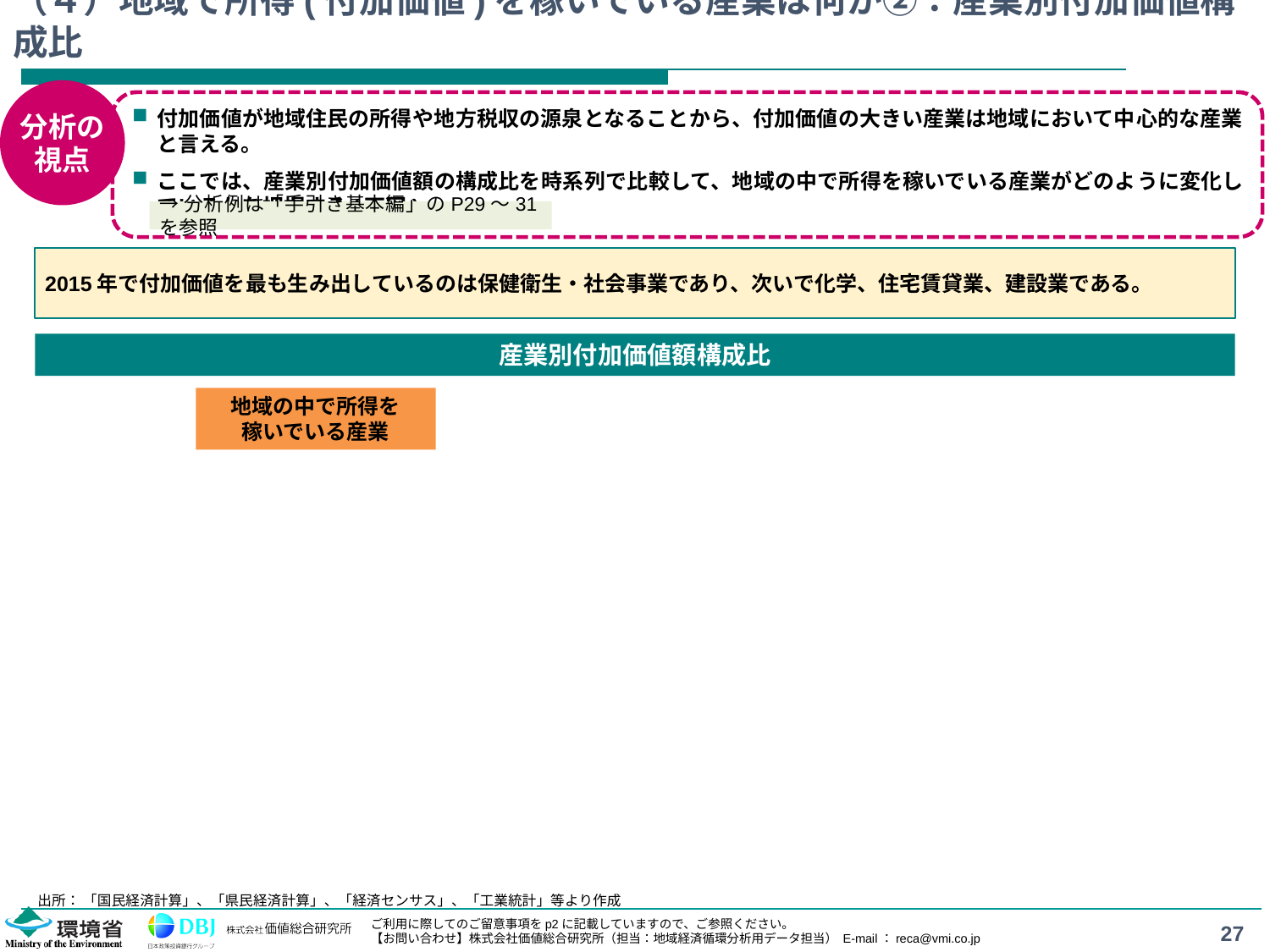

# （４）地域で所得(付加価値)を稼いでいる産業は何か②：産業別付加価値構成比
分析の
視点
付加価値が地域住民の所得や地方税収の源泉となることから、付加価値の大きい産業は地域において中心的な産業と言える。
ここでは、産業別付加価値額の構成比を時系列で比較して、地域の中で所得を稼いでいる産業がどのように変化しているかを把握する(下図)。
→分析例は「手引き基本編」のP29～31を参照
2015年で付加価値を最も生み出しているのは保健衛生・社会事業であり、次いで化学、住宅賃貸業、建設業である。
産業別付加価値額構成比
地域の中で所得を
稼いでいる産業
出所： 「国民経済計算」、「県民経済計算」、「経済センサス」、「工業統計」等より作成
27